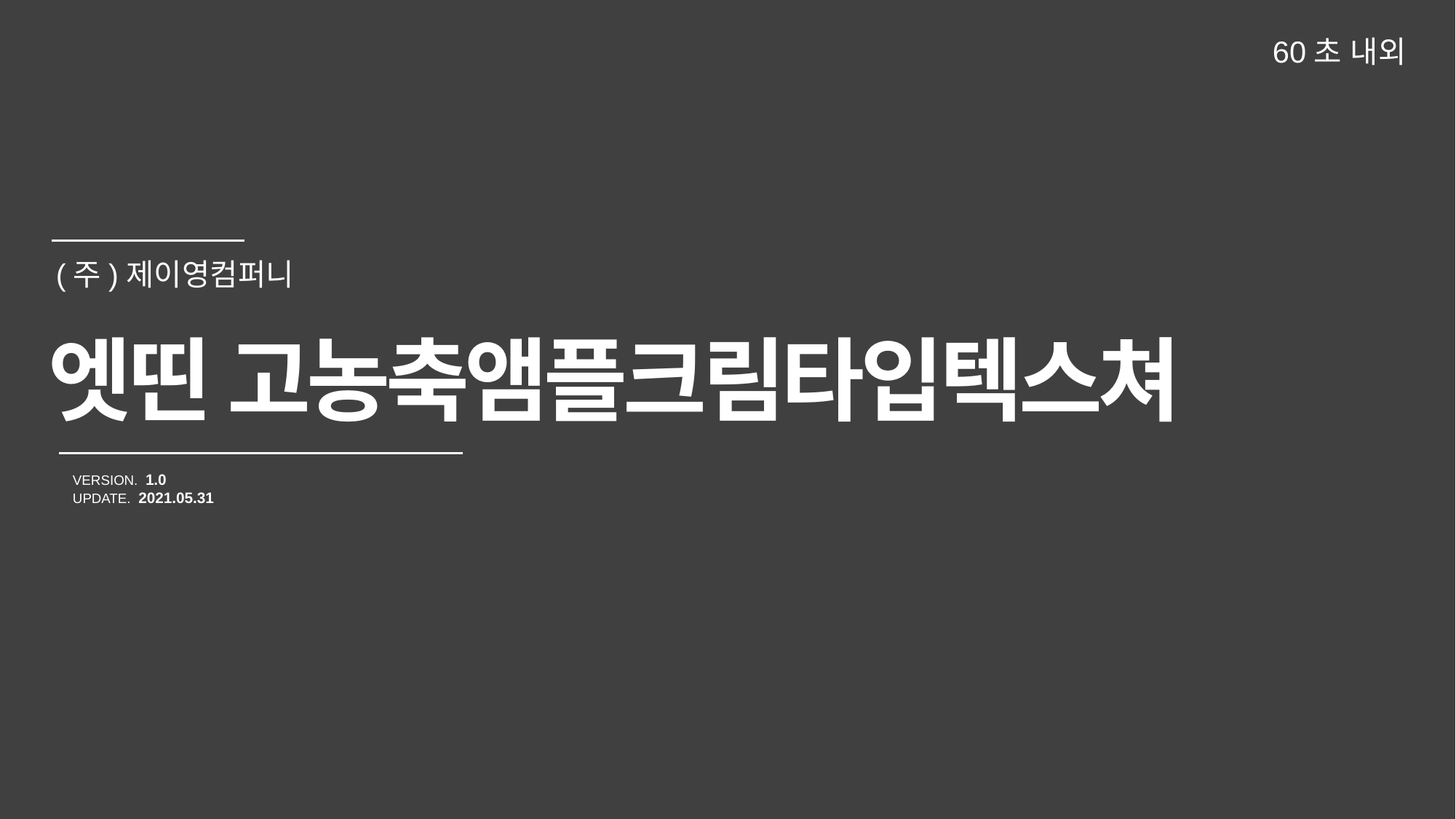

60초 내외
엣띤 고농축앰플크림타입텍스쳐
VERSION.  1.0
UPDATE.  2021.05.31

(주)제이영컴퍼니